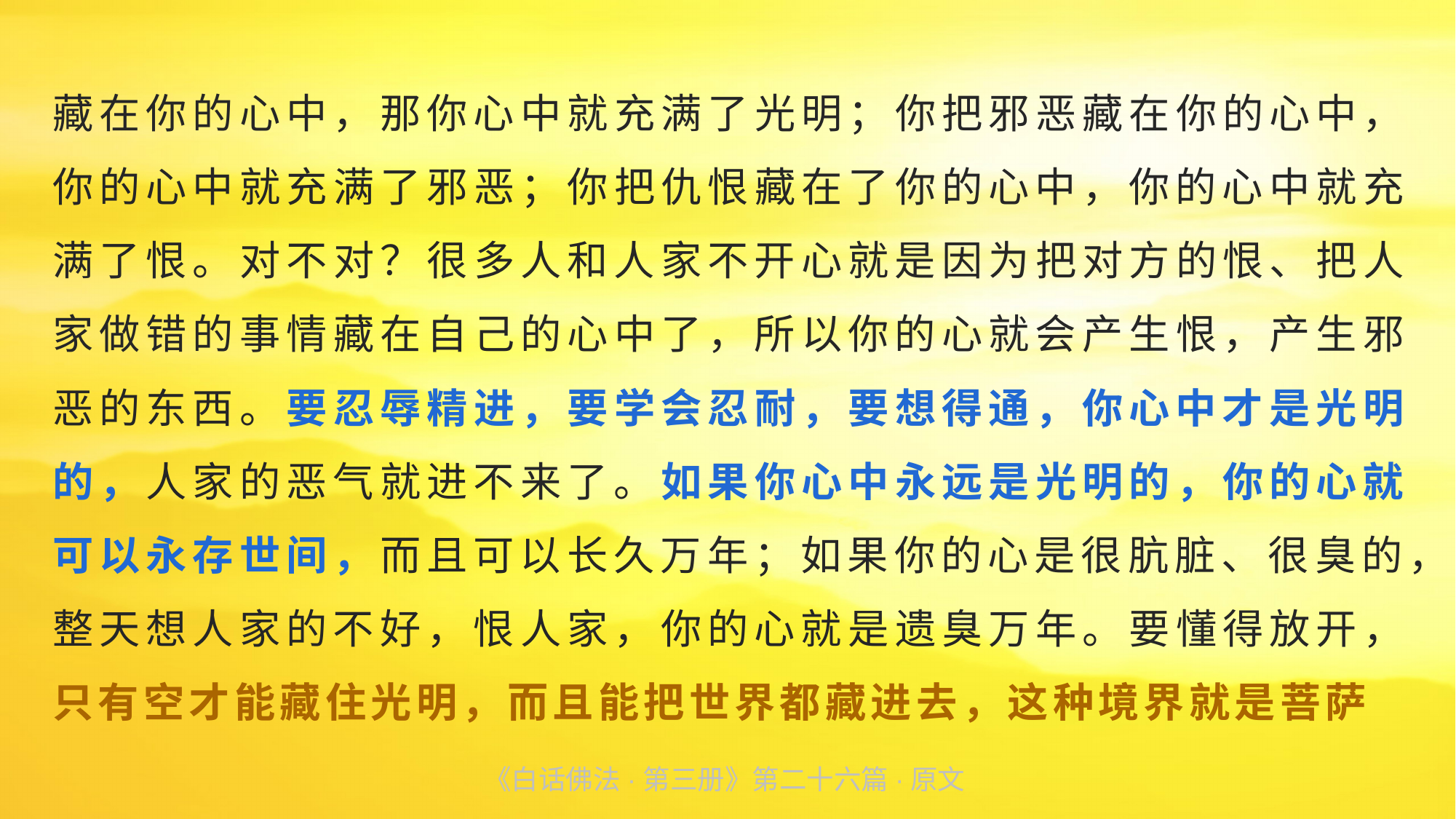

藏在你的心中，那你心中就充满了光明；你把邪恶藏在你的心中，你的心中就充满了邪恶；你把仇恨藏在了你的心中，你的心中就充满了恨。对不对？很多人和人家不开心就是因为把对方的恨、把人家做错的事情藏在自己的心中了，所以你的心就会产生恨，产生邪恶的东西。要忍辱精进，要学会忍耐，要想得通，你心中才是光明的，人家的恶气就进不来了。如果你心中永远是光明的，你的心就可以永存世间，而且可以长久万年；如果你的心是很肮脏、很臭的，整天想人家的不好，恨人家，你的心就是遗臭万年。要懂得放开，只有空才能藏住光明，而且能把世界都藏进去，这种境界就是菩萨
《白话佛法·第三册》第二十六篇·原文